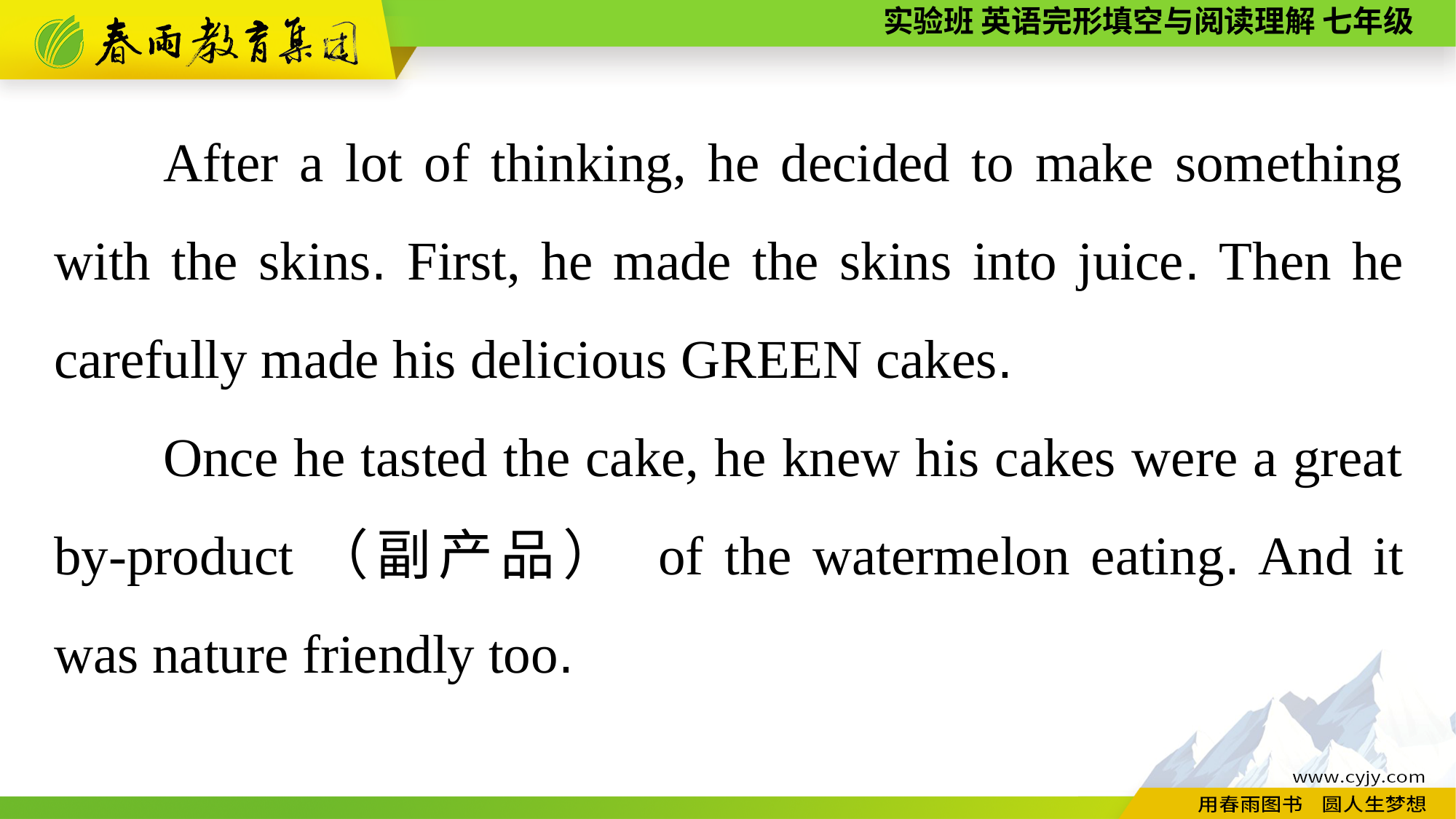

After a lot of thinking, he decided to make something with the skins. First, he made the skins into juice. Then he carefully made his delicious GREEN cakes.
Once he tasted the cake, he knew his cakes were a great by-product（副产品） of the watermelon eating. And it was nature friendly too.